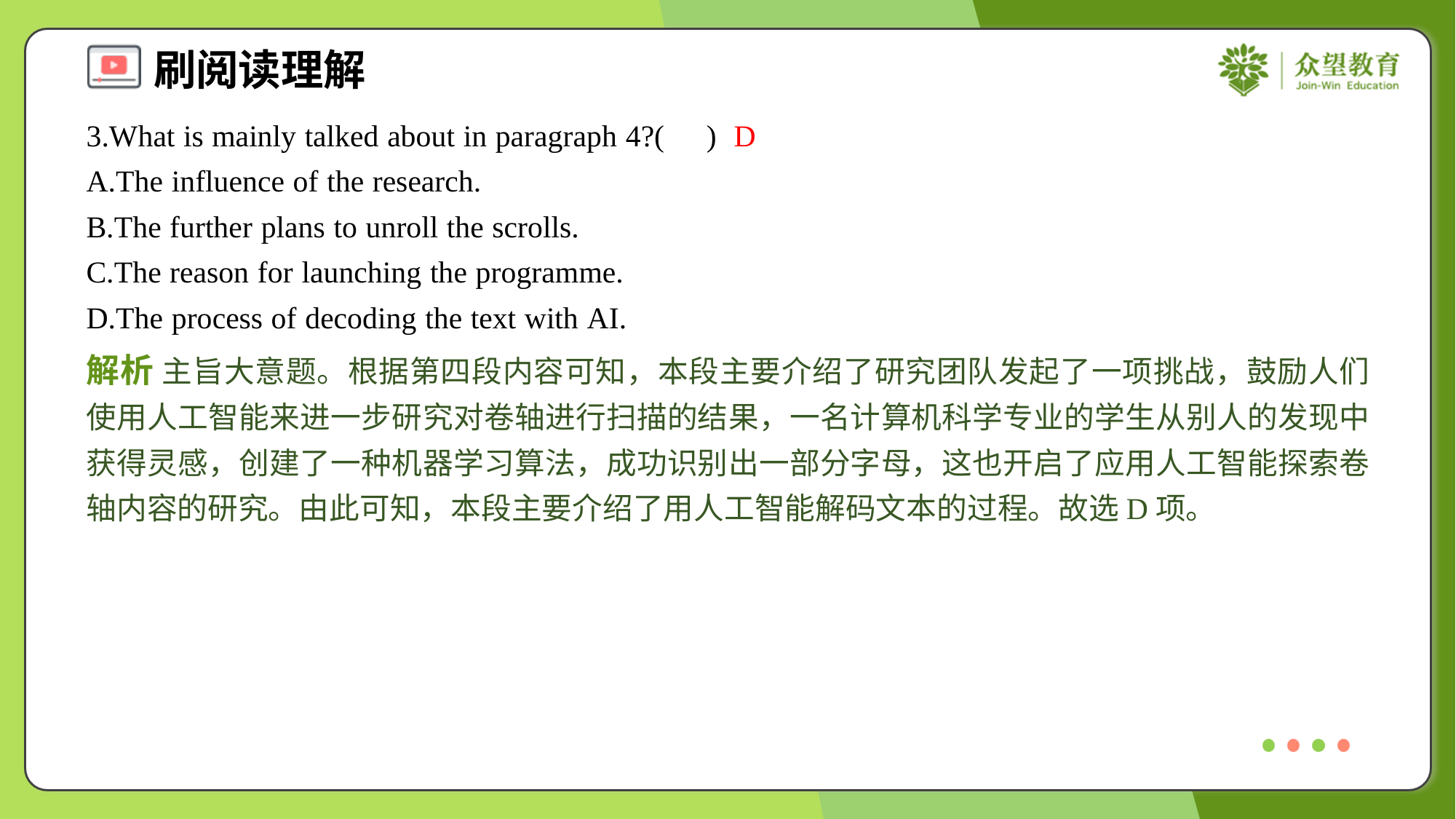

3.What is mainly talked about in paragraph 4?(     )
D
A.The influence of the research.
B.The further plans to unroll the scrolls.
C.The reason for launching the programme.
D.The process of decoding the text with AI.
解析 主旨大意题。根据第四段内容可知，本段主要介绍了研究团队发起了一项挑战，鼓励人们使用人工智能来进一步研究对卷轴进行扫描的结果，一名计算机科学专业的学生从别人的发现中获得灵感，创建了一种机器学习算法，成功识别出一部分字母，这也开启了应用人工智能探索卷轴内容的研究。由此可知，本段主要介绍了用人工智能解码文本的过程。故选D项。